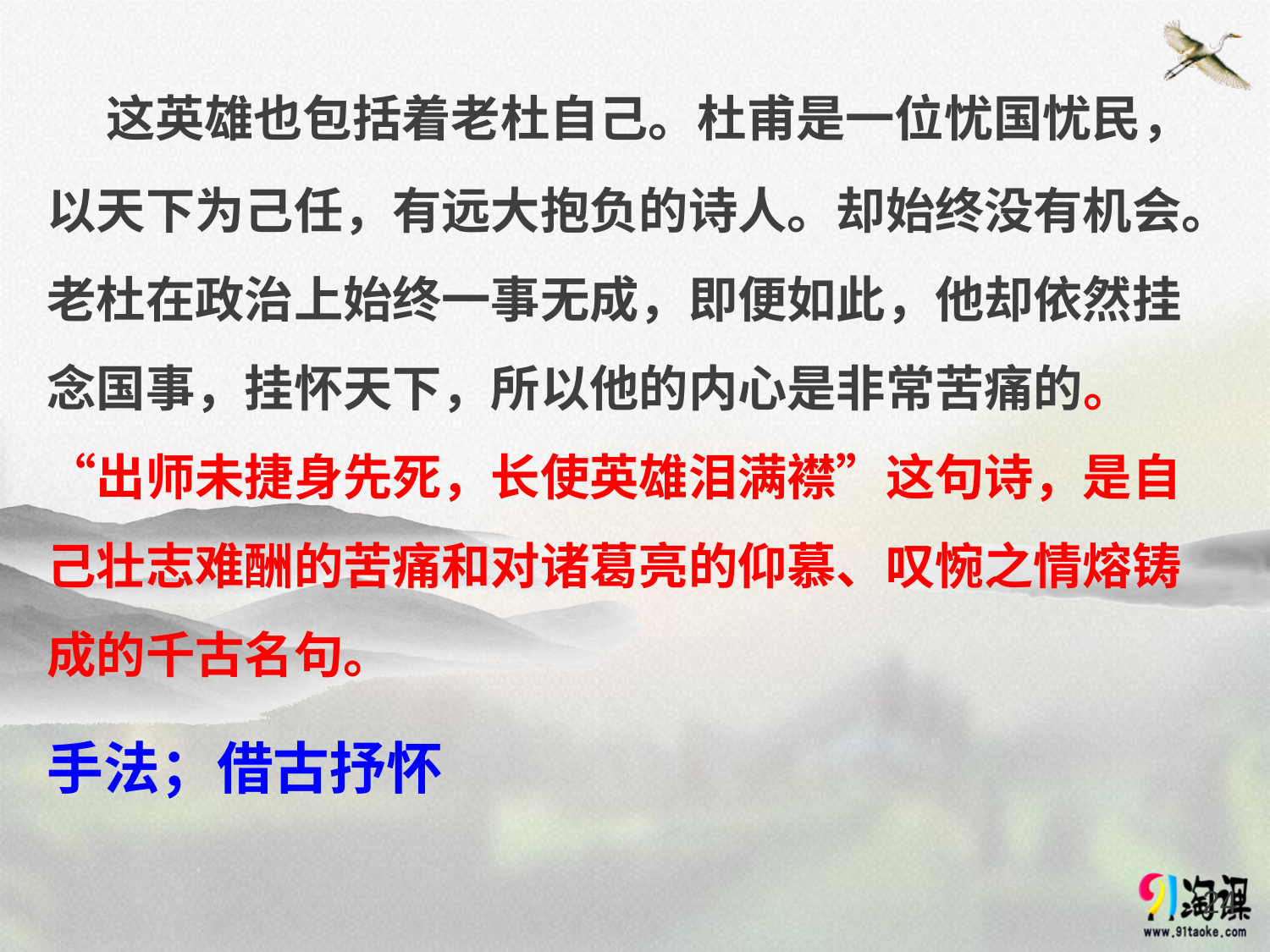

这英雄也包括着老杜自己。杜甫是一位忧国忧民，以天下为己任，有远大抱负的诗人。却始终没有机会。老杜在政治上始终一事无成，即便如此，他却依然挂念国事，挂怀天下，所以他的内心是非常苦痛的。“出师未捷身先死，长使英雄泪满襟”这句诗，是自己壮志难酬的苦痛和对诸葛亮的仰慕、叹惋之情熔铸成的千古名句。
手法；借古抒怀

24